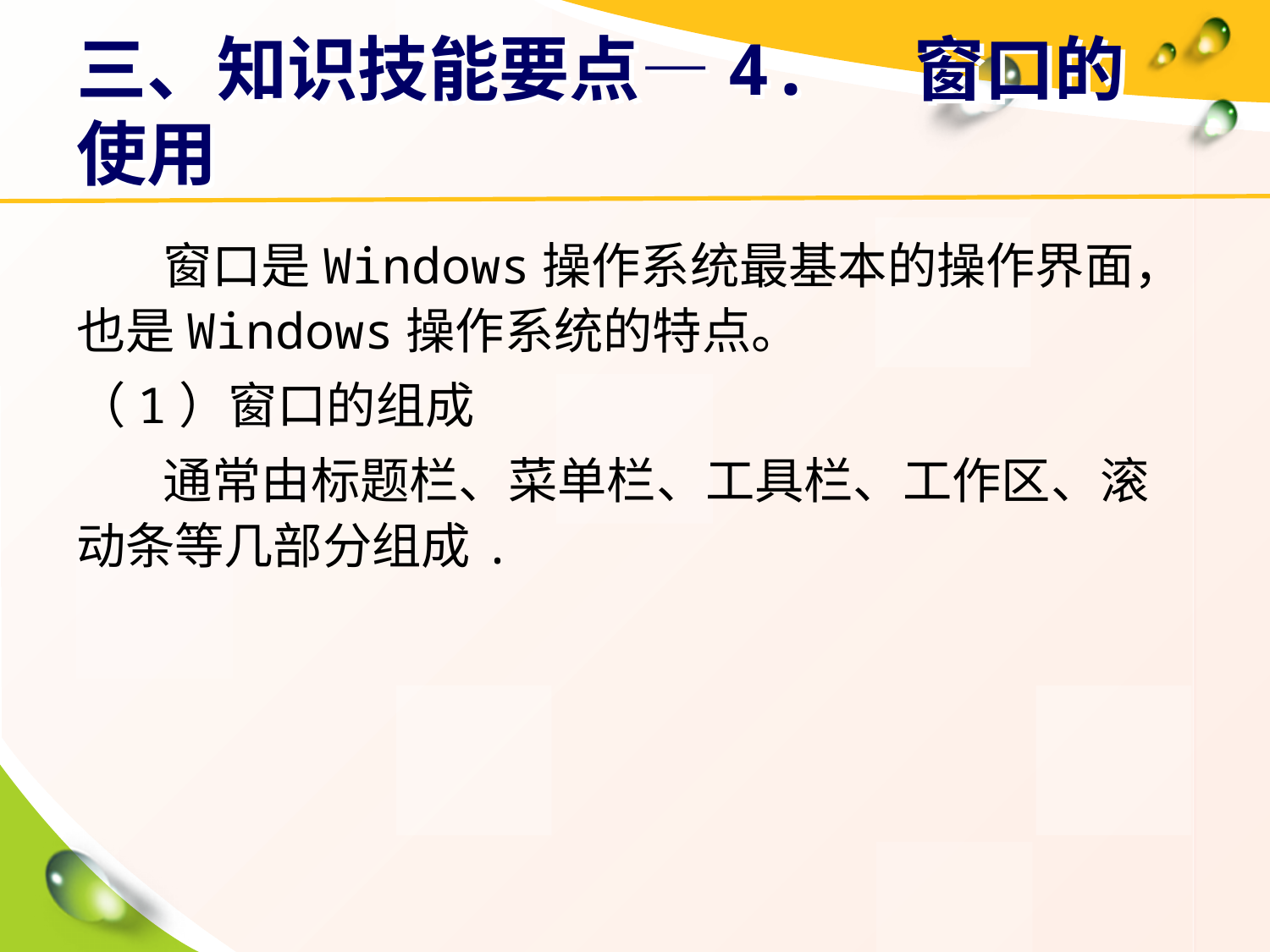

# 三、知识技能要点—4.  窗口的使用
窗口是Windows操作系统最基本的操作界面，也是Windows操作系统的特点。
（1）窗口的组成
通常由标题栏、菜单栏、工具栏、工作区、滚动条等几部分组成.